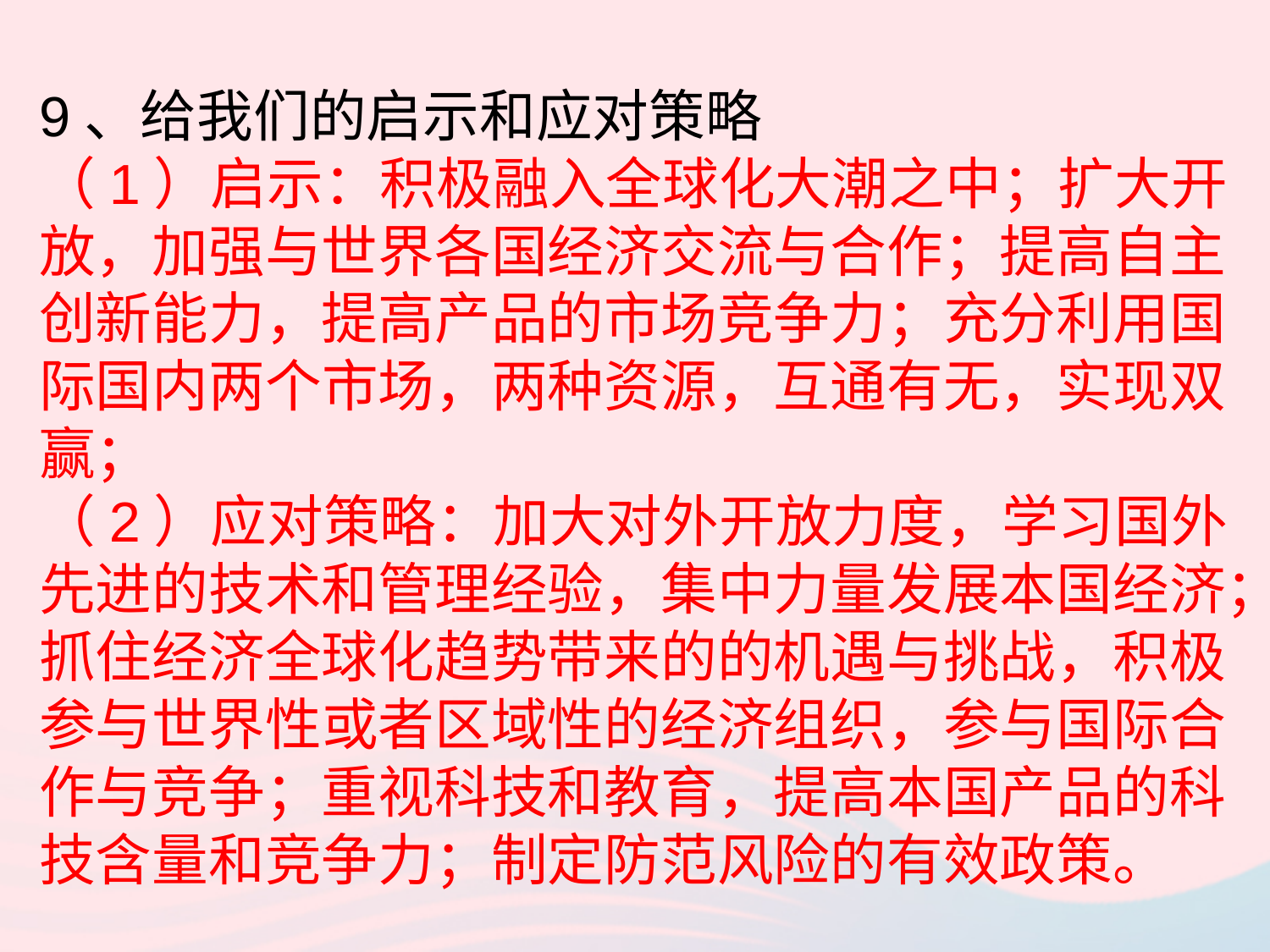

9、给我们的启示和应对策略
（1）启示：积极融入全球化大潮之中；扩大开放，加强与世界各国经济交流与合作；提高自主创新能力，提高产品的市场竞争力；充分利用国际国内两个市场，两种资源，互通有无，实现双赢；
（2）应对策略：加大对外开放力度，学习国外先进的技术和管理经验，集中力量发展本国经济；抓住经济全球化趋势带来的的机遇与挑战，积极参与世界性或者区域性的经济组织，参与国际合作与竞争；重视科技和教育，提高本国产品的科技含量和竞争力；制定防范风险的有效政策。